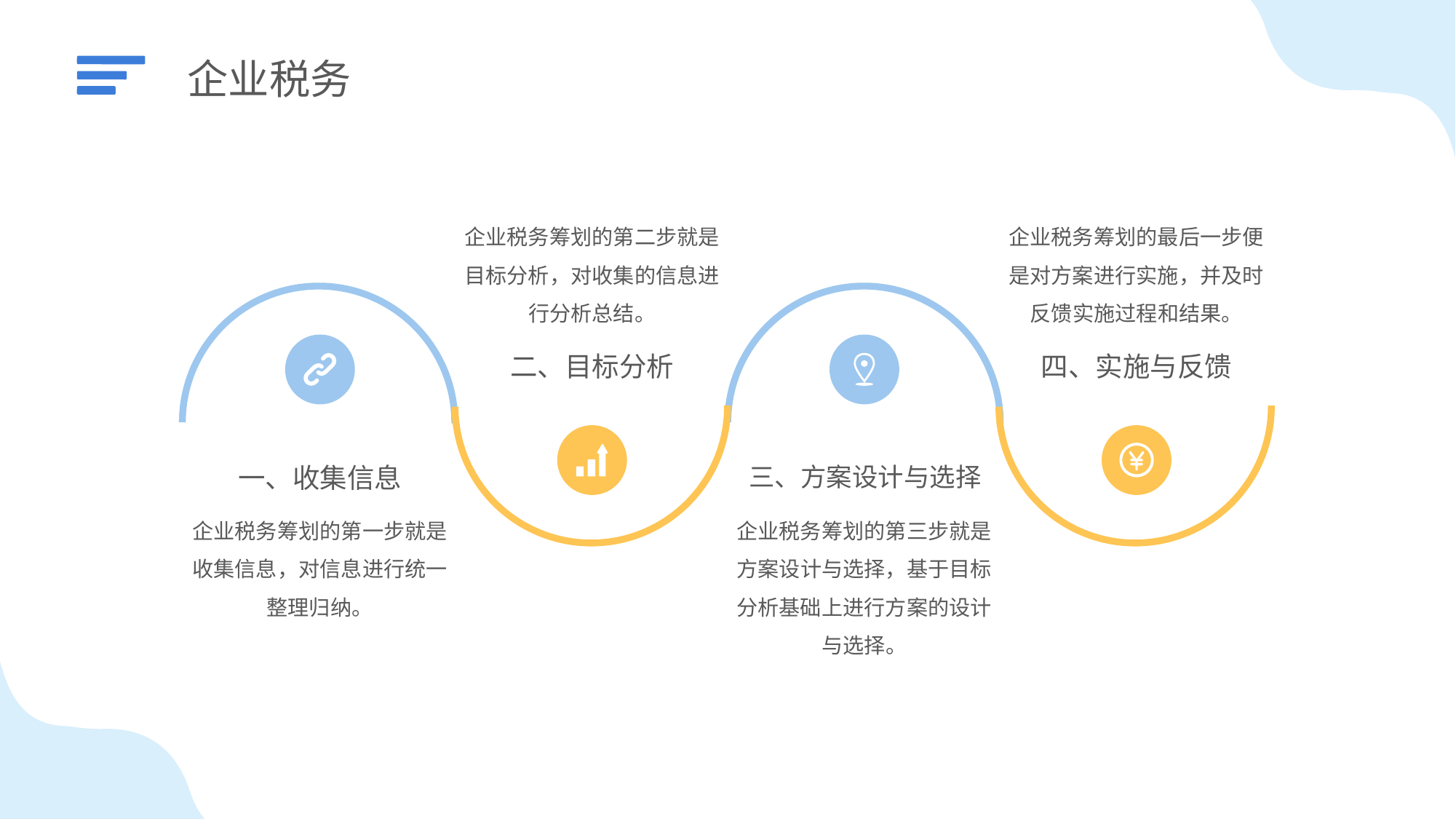

企业税务

企业税务筹划的第二步就是目标分析，对收集的信息进行分析总结。
二、目标分析

企业税务筹划的最后一步便是对方案进行实施，并及时反馈实施过程和结果。
四、实施与反馈

三、方案设计与选择
企业税务筹划的第三步就是方案设计与选择，基于目标分析基础上进行方案的设计与选择。

一、收集信息
企业税务筹划的第一步就是收集信息，对信息进行统一整理归纳。